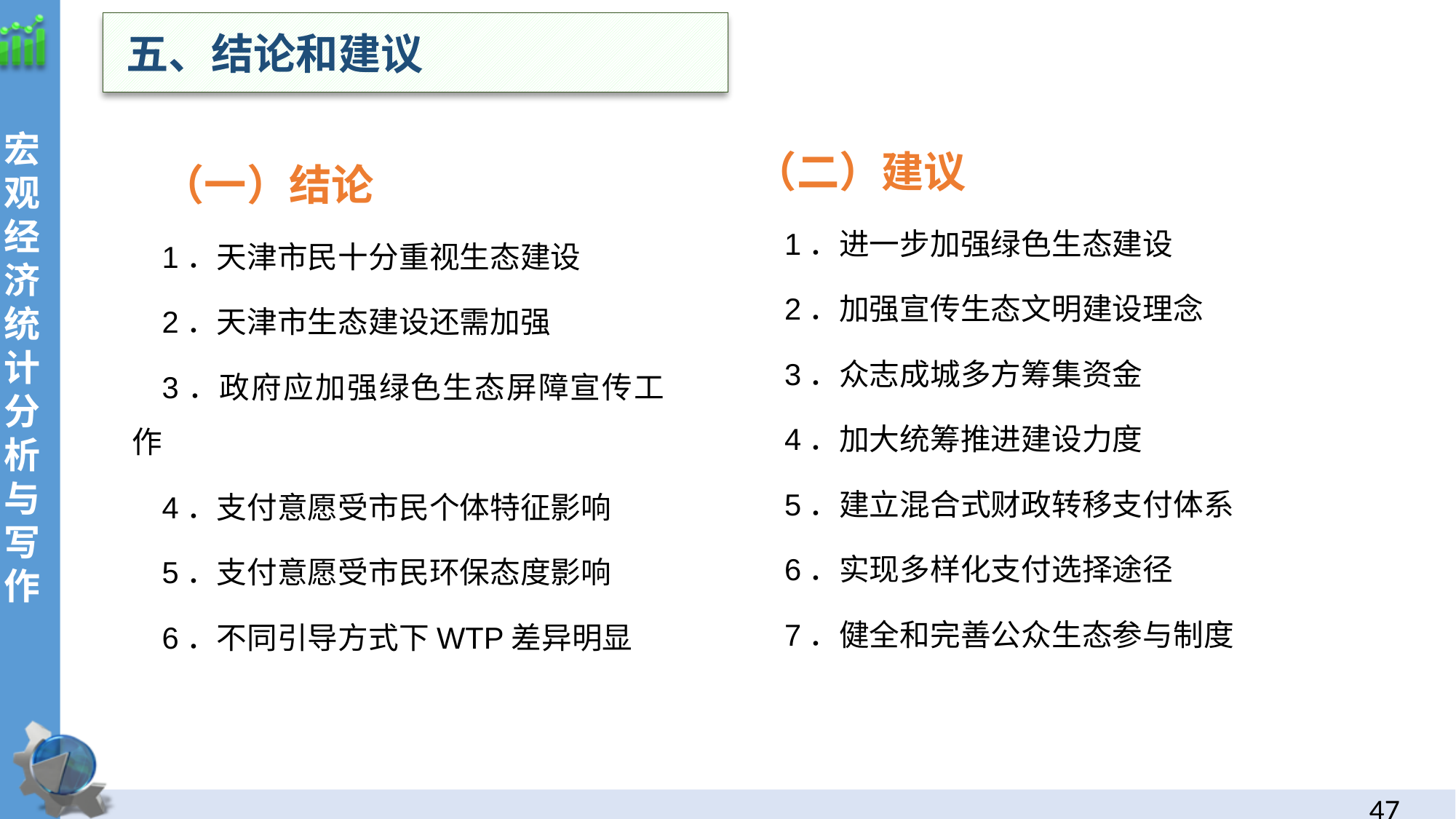

五、结论和建议
宏观经济统计分析与写作

（一）结论
1．天津市民十分重视生态建设
2．天津市生态建设还需加强
3．政府应加强绿色生态屏障宣传工作
4．支付意愿受市民个体特征影响
5．支付意愿受市民环保态度影响
6．不同引导方式下WTP差异明显

（二）建议
1．进一步加强绿色生态建设
2．加强宣传生态文明建设理念
3．众志成城多方筹集资金
4．加大统筹推进建设力度
5．建立混合式财政转移支付体系
6．实现多样化支付选择途径
7．健全和完善公众生态参与制度

47